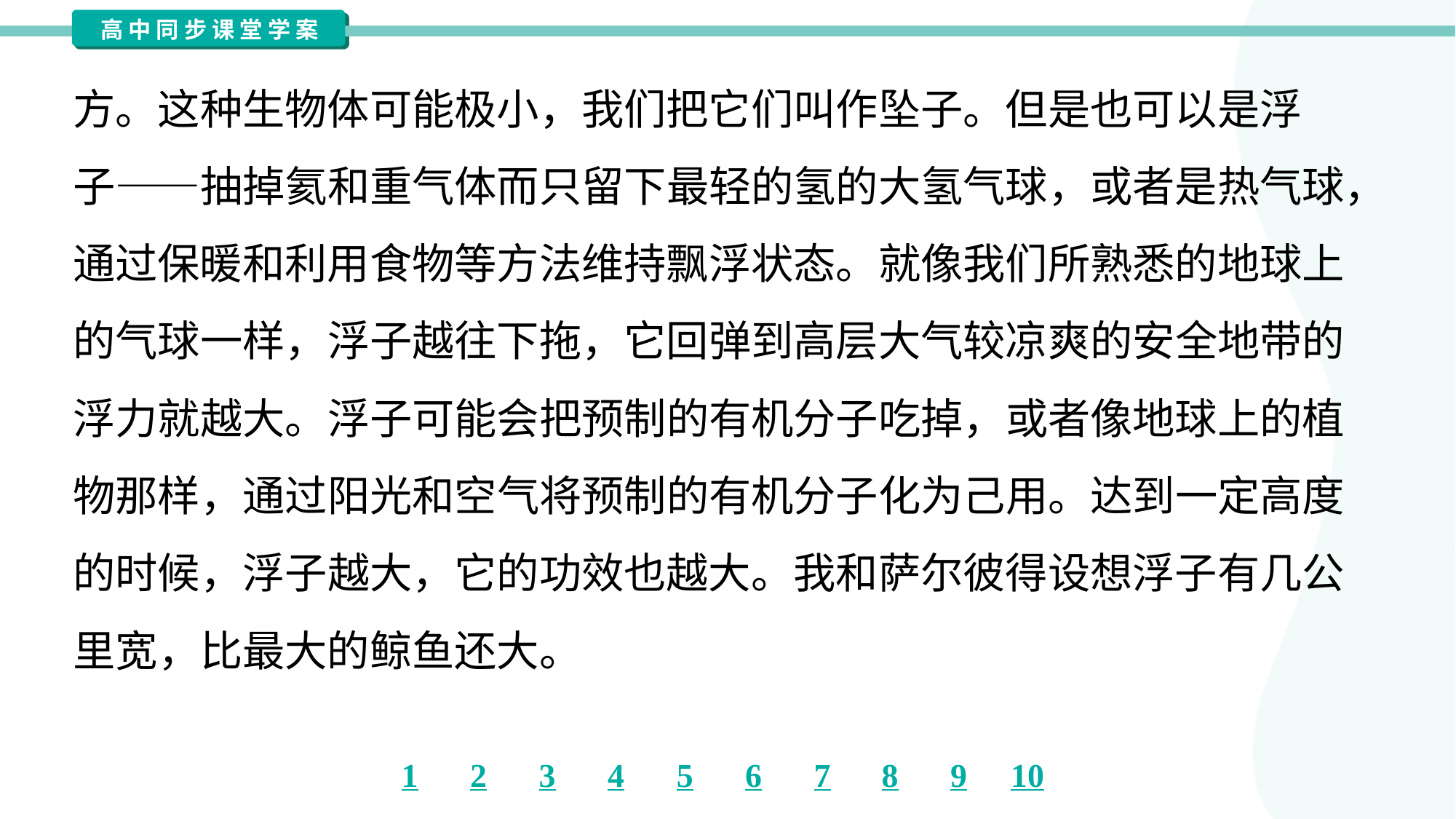

方。这种生物体可能极小，我们把它们叫作坠子。但是也可以是浮
子——抽掉氦和重气体而只留下最轻的氢的大氢气球，或者是热气球，
通过保暖和利用食物等方法维持飘浮状态。就像我们所熟悉的地球上
的气球一样，浮子越往下拖，它回弹到高层大气较凉爽的安全地带的
浮力就越大。浮子可能会把预制的有机分子吃掉，或者像地球上的植
物那样，通过阳光和空气将预制的有机分子化为己用。达到一定高度
的时候，浮子越大，它的功效也越大。我和萨尔彼得设想浮子有几公
里宽，比最大的鲸鱼还大。